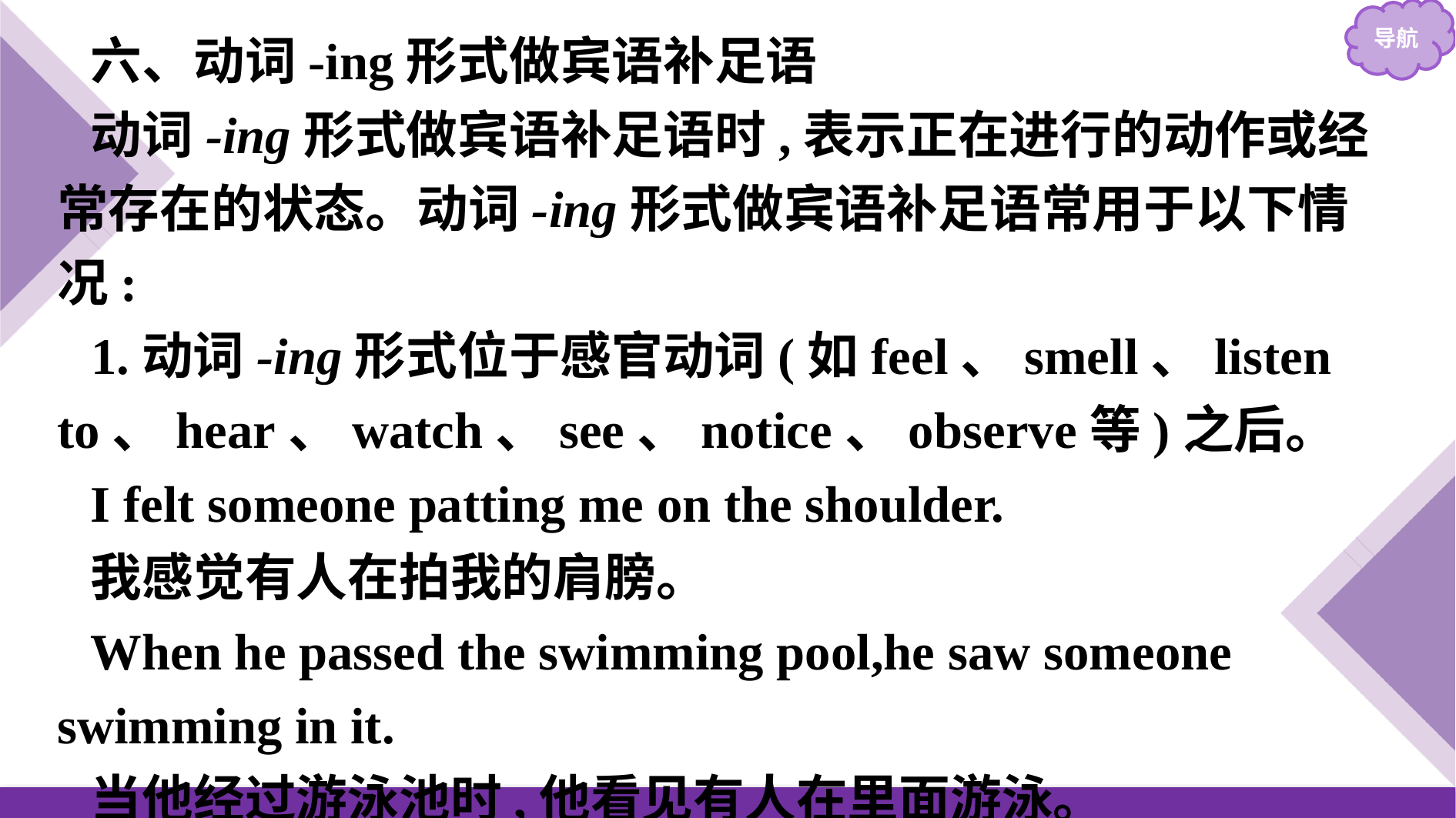

六、动词-ing形式做宾语补足语
动词-ing形式做宾语补足语时,表示正在进行的动作或经常存在的状态。动词-ing形式做宾语补足语常用于以下情况:
1.动词-ing形式位于感官动词(如feel、smell、listen to、hear、watch、see、notice、observe等)之后。
I felt someone patting me on the shoulder.
我感觉有人在拍我的肩膀。
When he passed the swimming pool,he saw someone swimming in it.
当他经过游泳池时,他看见有人在里面游泳。